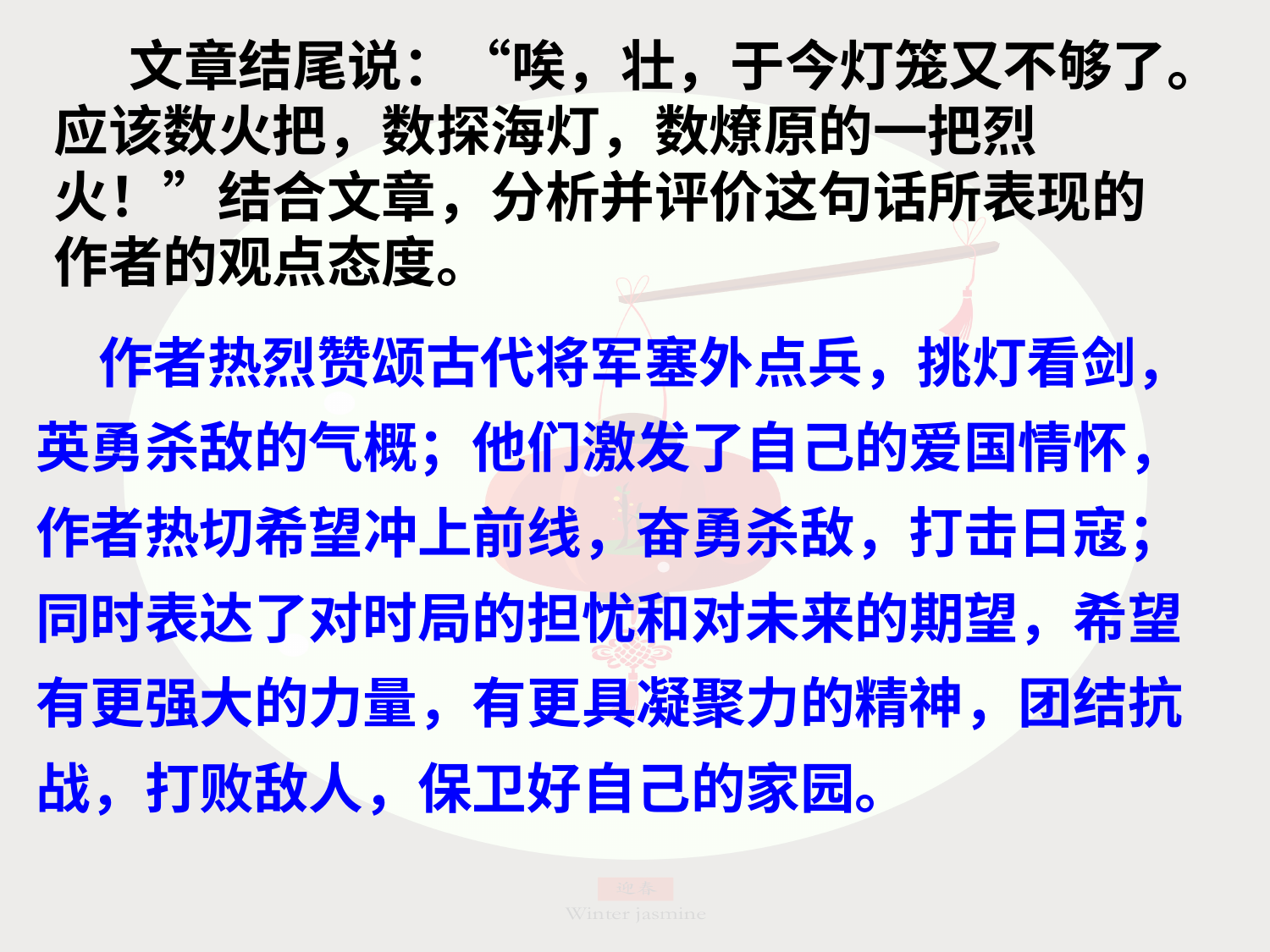

文章结尾说：“唉，壮，于今灯笼又不够了。应该数火把，数探海灯，数燎原的一把烈火！”结合文章，分析并评价这句话所表现的作者的观点态度。
    作者热烈赞颂古代将军塞外点兵，挑灯看剑，英勇杀敌的气概；他们激发了自己的爱国情怀，作者热切希望冲上前线，奋勇杀敌，打击日寇；同时表达了对时局的担忧和对未来的期望，希望有更强大的力量，有更具凝聚力的精神，团结抗战，打败敌人，保卫好自己的家园。